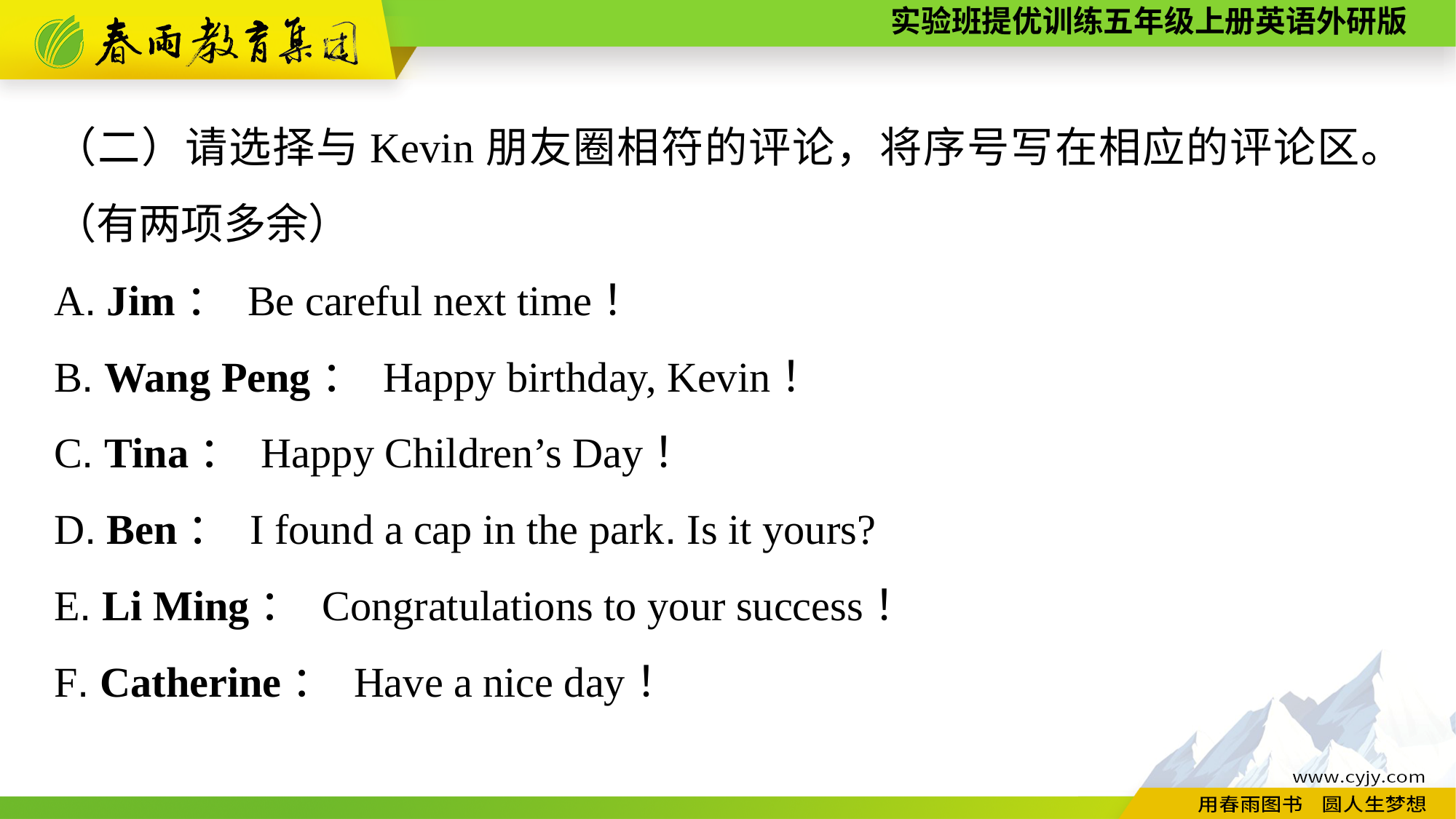

（二）请选择与Kevin朋友圈相符的评论，将序号写在相应的评论区。（有两项多余）
A. Jim： Be careful next time！
B. Wang Peng： Happy birthday, Kevin！
C. Tina： Happy Children’s Day！
D. Ben： I found a cap in the park. Is it yours?
E. Li Ming： Congratulations to your success！
F. Catherine： Have a nice day！